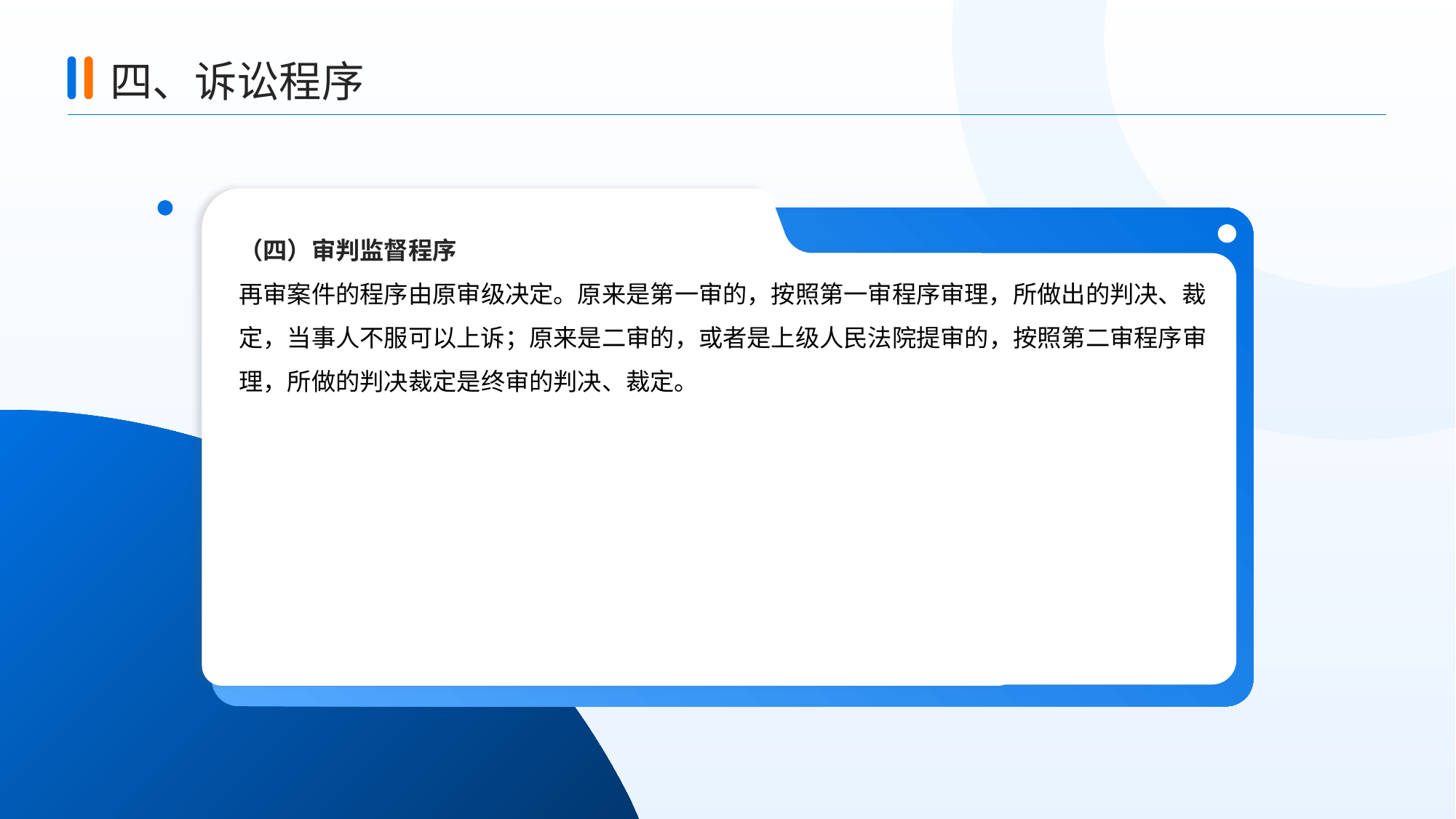

四、诉讼程序

（四）审判监督程序
再审案件的程序由原审级决定。原来是第一审的，按照第一审程序审理，所做出的判决、裁定，当事人不服可以上诉；原来是二审的，或者是上级人民法院提审的，按照第二审程序审理，所做的判决裁定是终审的判决、裁定。